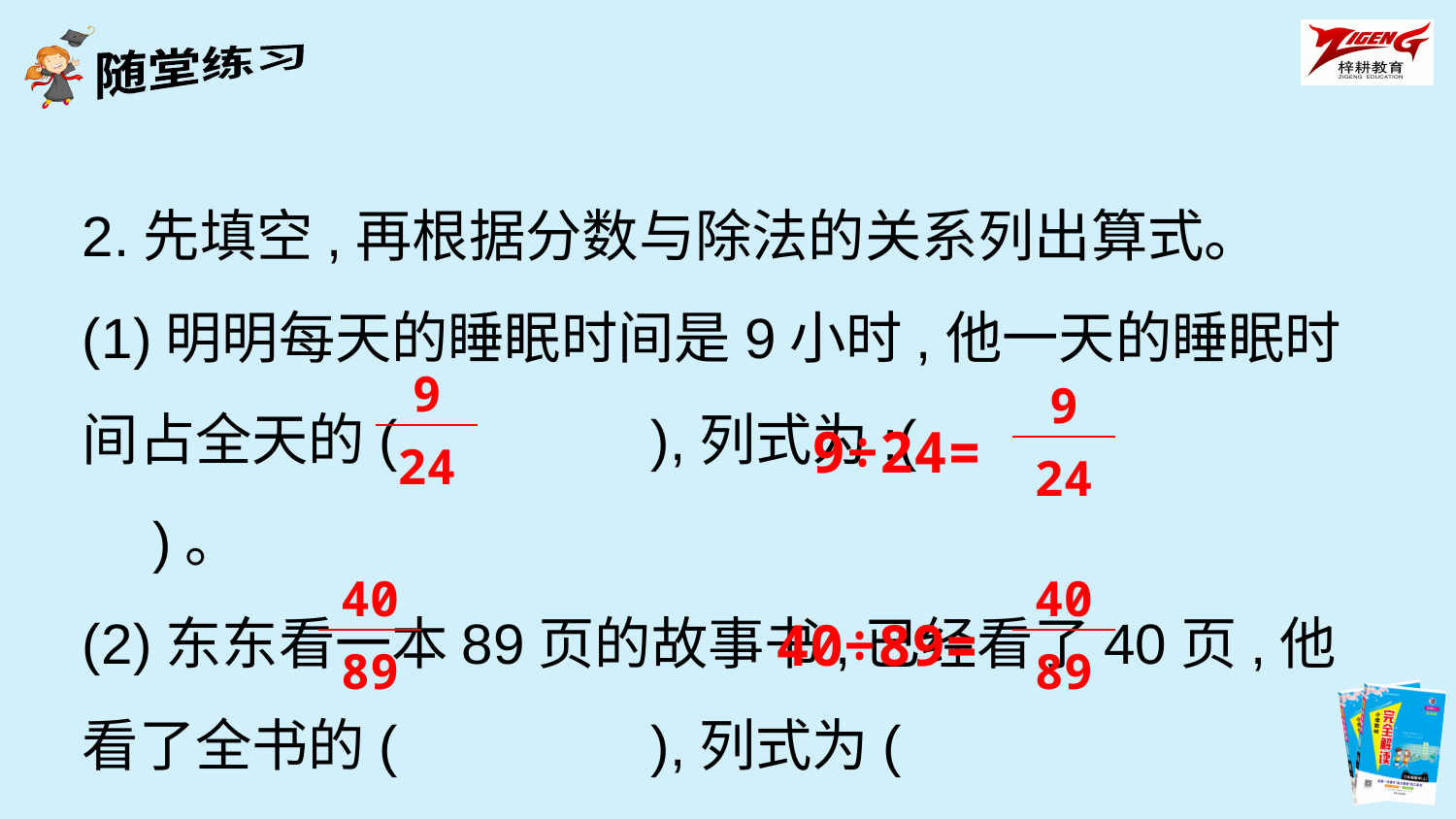

2.先填空,再根据分数与除法的关系列出算式。
(1)明明每天的睡眠时间是9小时,他一天的睡眠时间占全天的(　　　　),列式为:(　　　        　)。
(2)东东看一本89页的故事书,已经看了40页,他看了全书的(　　　　),列式为(　　　      　　　)。
| 9 |
| --- |
| 24 |
| 9 |
| --- |
| 24 |
9÷24=
| 40 |
| --- |
| 89 |
| 40 |
| --- |
| 89 |
40÷89=